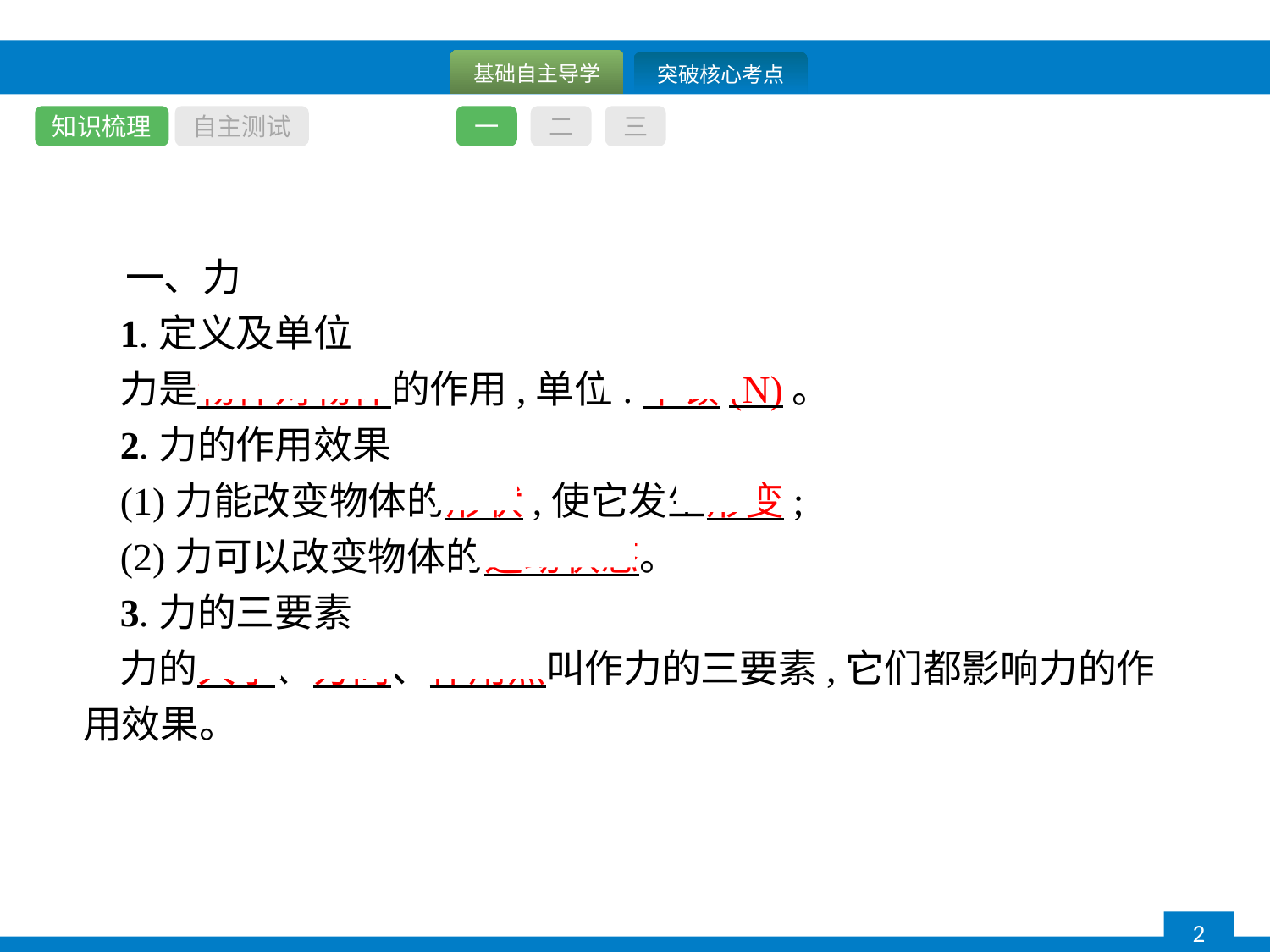

知识梳理
自主测试
一
二
三
一、力
1.定义及单位
力是物体对物体的作用,单位:牛顿(N)。
2.力的作用效果
(1)力能改变物体的形状,使它发生形变;
(2)力可以改变物体的运动状态。
3.力的三要素
力的大小、方向、作用点叫作力的三要素,它们都影响力的作用效果。